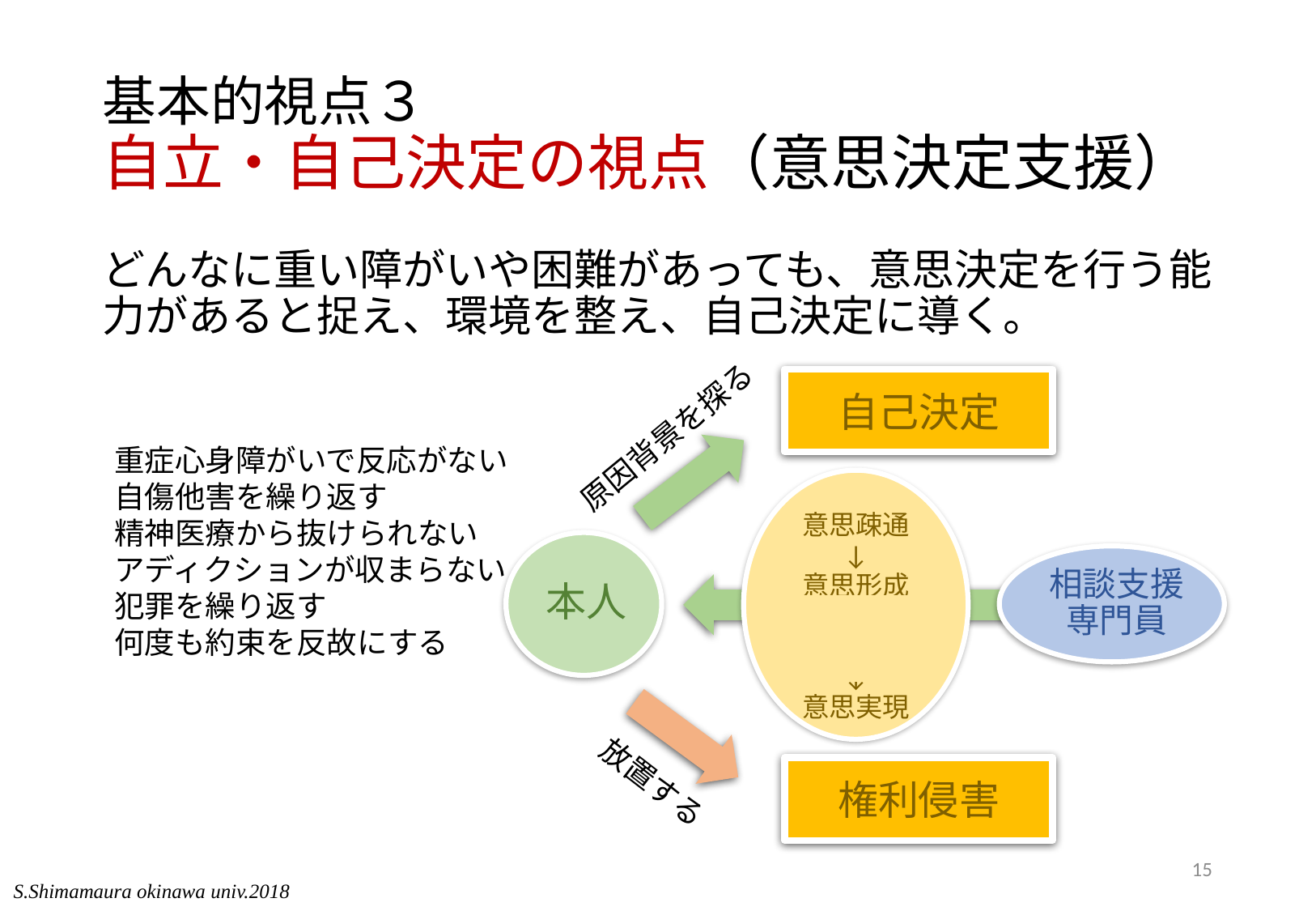

# 基本的視点３ 自立・自己決定の視点（意思決定支援）
どんなに重い障がいや困難があっても、意思決定を行う能力があると捉え、環境を整え、自己決定に導く。
自己決定
原因背景を探る
重症心身障がいで反応がない
自傷他害を繰り返す
精神医療から抜けられない
アディクションが収まらない
犯罪を繰り返す
何度も約束を反故にする

意思疎通
↓
意思形成
↓
意思表明
↓
意思実現

本人

相談支援専門員

権利侵害
放置する
15
S.Shimamaura okinawa univ.2018